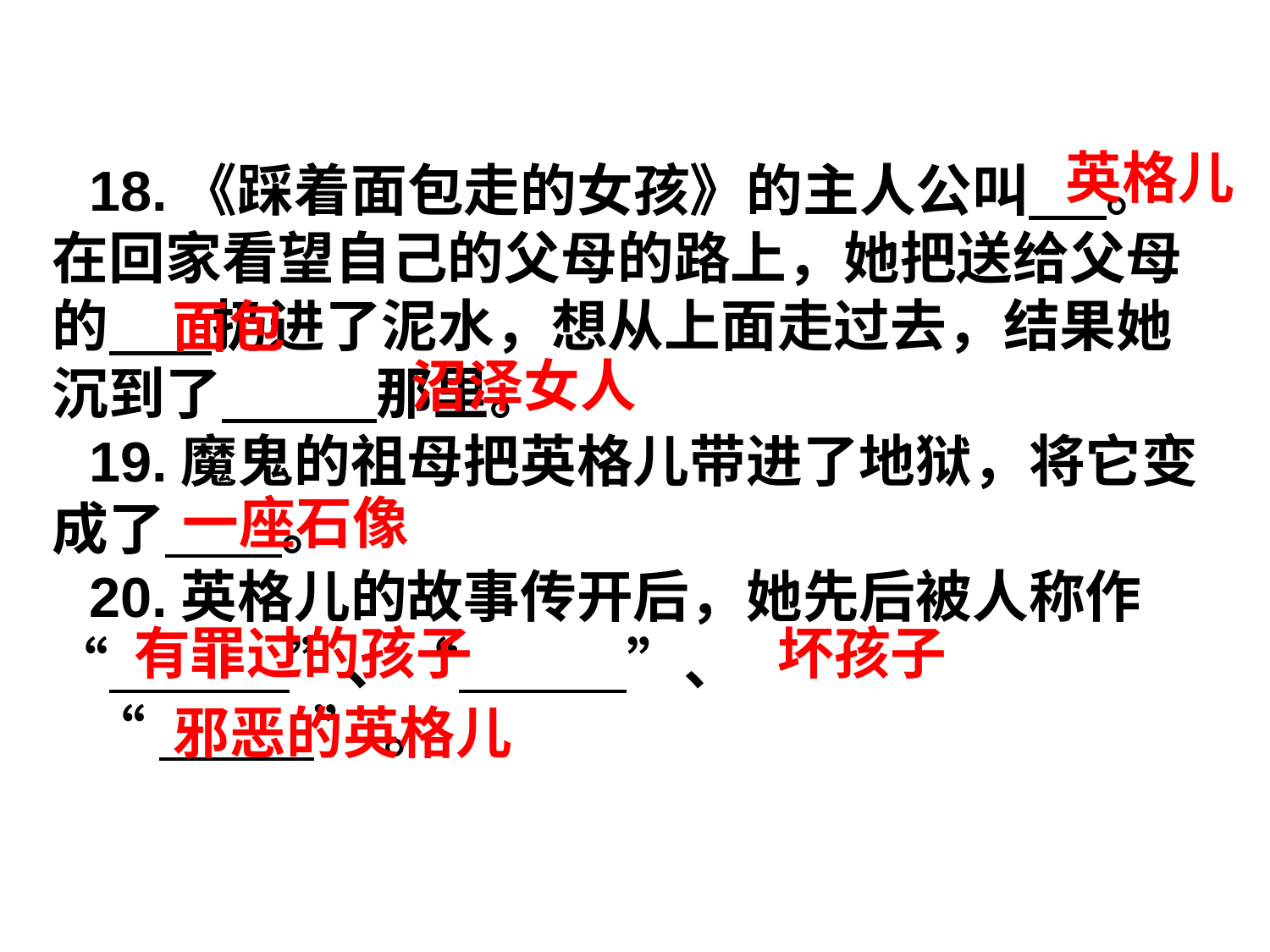

英格儿
18.《踩着面包走的女孩》的主人公叫      。在回家看望自己的父母的路上，她把送给父母的        扔进了泥水，想从上面走过去，结果她沉到了            那里。
19.魔鬼的祖母把英格儿带进了地狱，将它变成了         。
20.英格儿的故事传开后，她先后被人称作“              ”、“             ”、
“             ”。
面包
沼泽女人
一座石像
有罪过的孩子
坏孩子
邪恶的英格儿